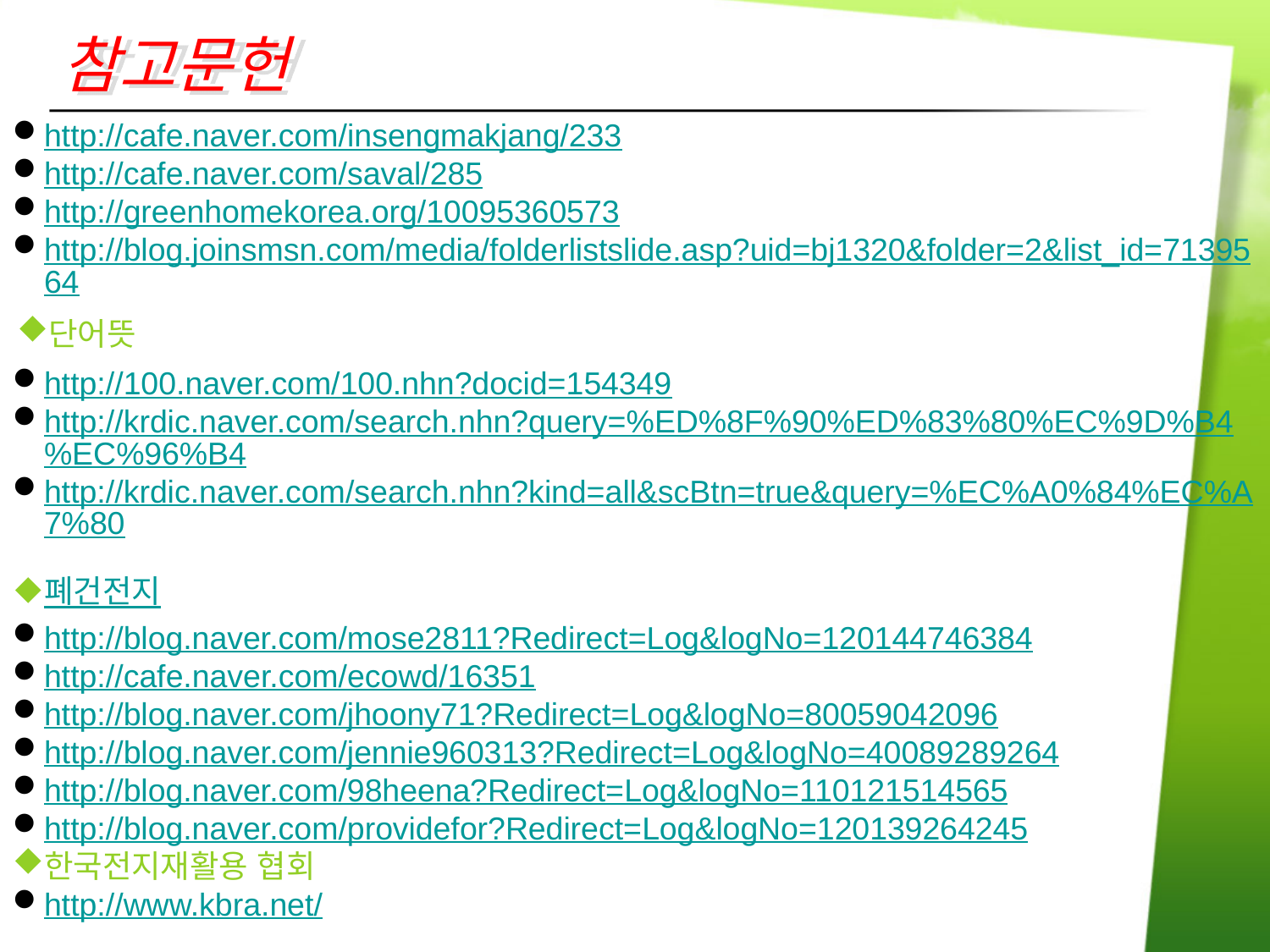

참고문헌
http://cafe.naver.com/insengmakjang/233
http://cafe.naver.com/saval/285
http://greenhomekorea.org/10095360573
http://blog.joinsmsn.com/media/folderlistslide.asp?uid=bj1320&folder=2&list_id=7139564
단어뜻
http://100.naver.com/100.nhn?docid=154349
http://krdic.naver.com/search.nhn?query=%ED%8F%90%ED%83%80%EC%9D%B4%EC%96%B4
http://krdic.naver.com/search.nhn?kind=all&scBtn=true&query=%EC%A0%84%EC%A7%80

폐건전지
http://blog.naver.com/mose2811?Redirect=Log&logNo=120144746384
http://cafe.naver.com/ecowd/16351
http://blog.naver.com/jhoony71?Redirect=Log&logNo=80059042096
http://blog.naver.com/jennie960313?Redirect=Log&logNo=40089289264
http://blog.naver.com/98heena?Redirect=Log&logNo=110121514565
http://blog.naver.com/providefor?Redirect=Log&logNo=120139264245
한국전지재활용 협회
http://www.kbra.net/